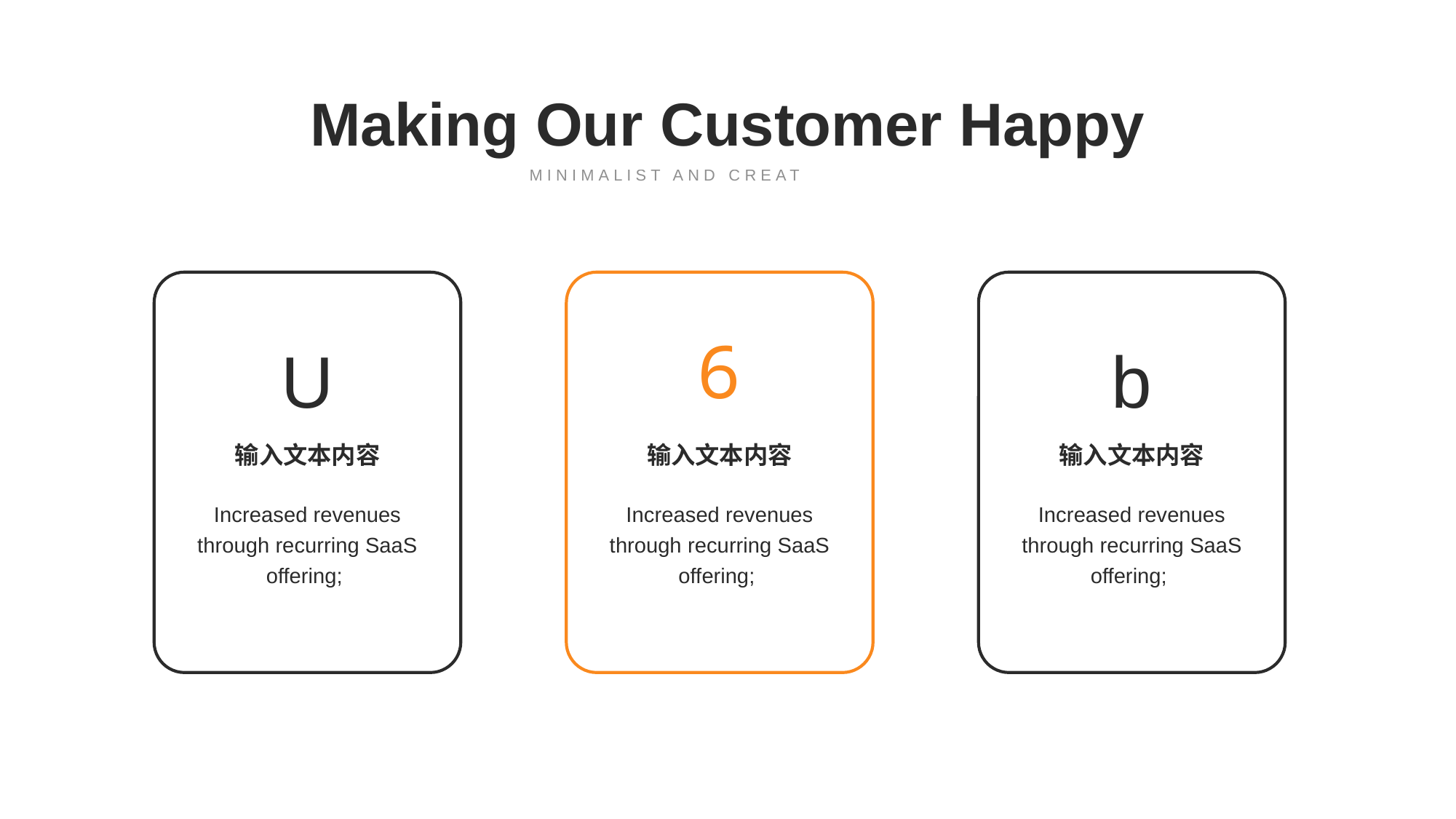

Making Our Customer Happy
MINIMALIST AND CREATIVE THEME

6
U
b
输入文本内容
输入文本内容
输入文本内容
Increased revenues through recurring SaaS offering;
Increased revenues through recurring SaaS offering;
Increased revenues through recurring SaaS offering;